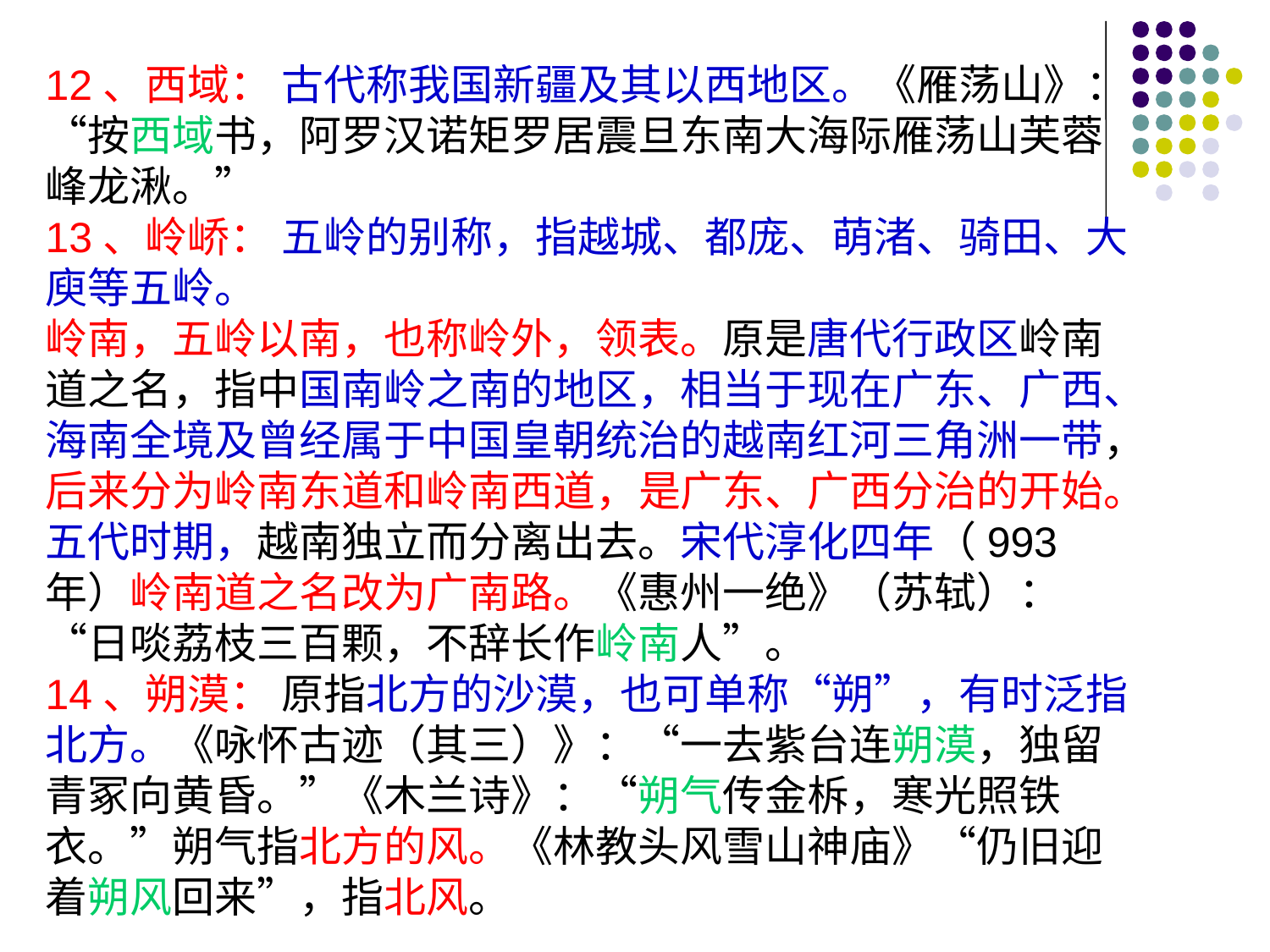

12、西域： 古代称我国新疆及其以西地区。《雁荡山》：“按西域书，阿罗汉诺矩罗居震旦东南大海际雁荡山芙蓉峰龙湫。”
13、岭峤： 五岭的别称，指越城、都庞、萌渚、骑田、大庾等五岭。
岭南，五岭以南，也称岭外，领表。原是唐代行政区岭南道之名，指中国南岭之南的地区，相当于现在广东、广西、海南全境及曾经属于中国皇朝统治的越南红河三角洲一带，后来分为岭南东道和岭南西道，是广东、广西分治的开始。五代时期，越南独立而分离出去。宋代淳化四年（993年）岭南道之名改为广南路。《惠州一绝》（苏轼）：“日啖荔枝三百颗，不辞长作岭南人”。
14、朔漠： 原指北方的沙漠，也可单称“朔”，有时泛指北方。《咏怀古迹（其三）》：“一去紫台连朔漠，独留青冢向黄昏。”《木兰诗》：“朔气传金柝，寒光照铁衣。”朔气指北方的风。《林教头风雪山神庙》“仍旧迎着朔风回来”，指北风。